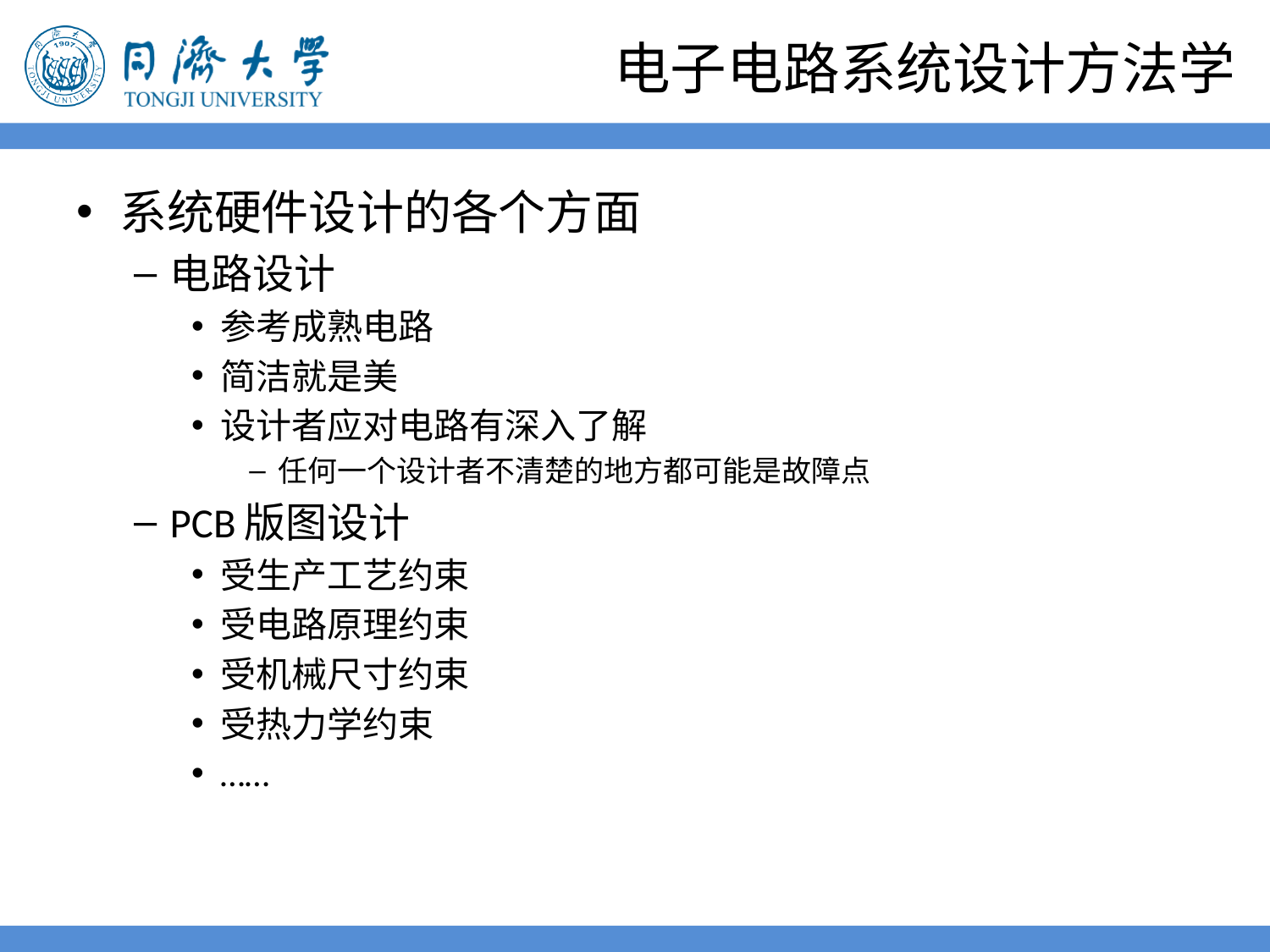

# 电子电路系统设计方法学
系统硬件设计的各个方面
电路设计
参考成熟电路
简洁就是美
设计者应对电路有深入了解
任何一个设计者不清楚的地方都可能是故障点
PCB版图设计
受生产工艺约束
受电路原理约束
受机械尺寸约束
受热力学约束
……